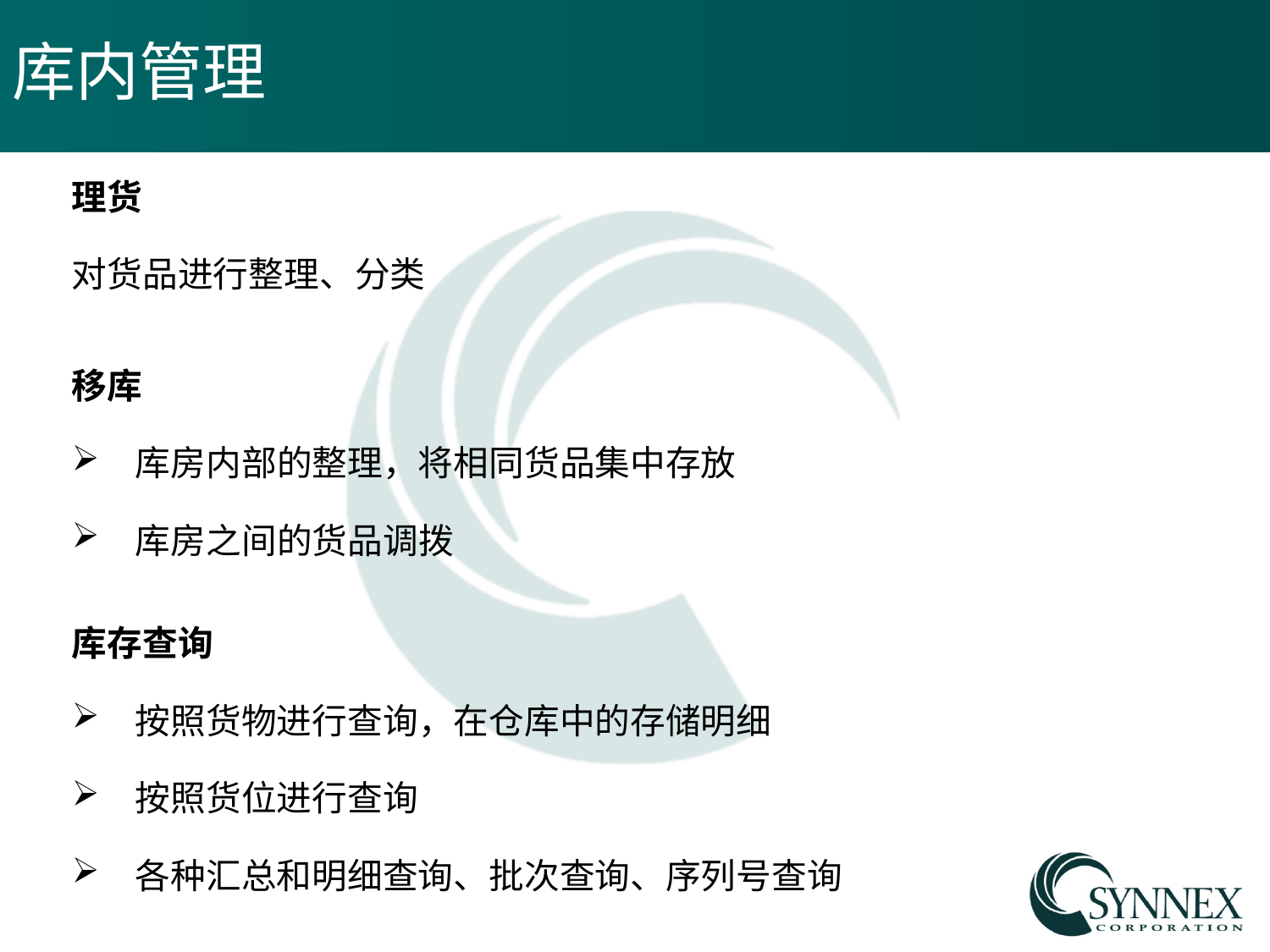

# 库内管理
理货
对货品进行整理、分类

移库
库房内部的整理，将相同货品集中存放
库房之间的货品调拨
库存查询
按照货物进行查询，在仓库中的存储明细
按照货位进行查询
各种汇总和明细查询、批次查询、序列号查询